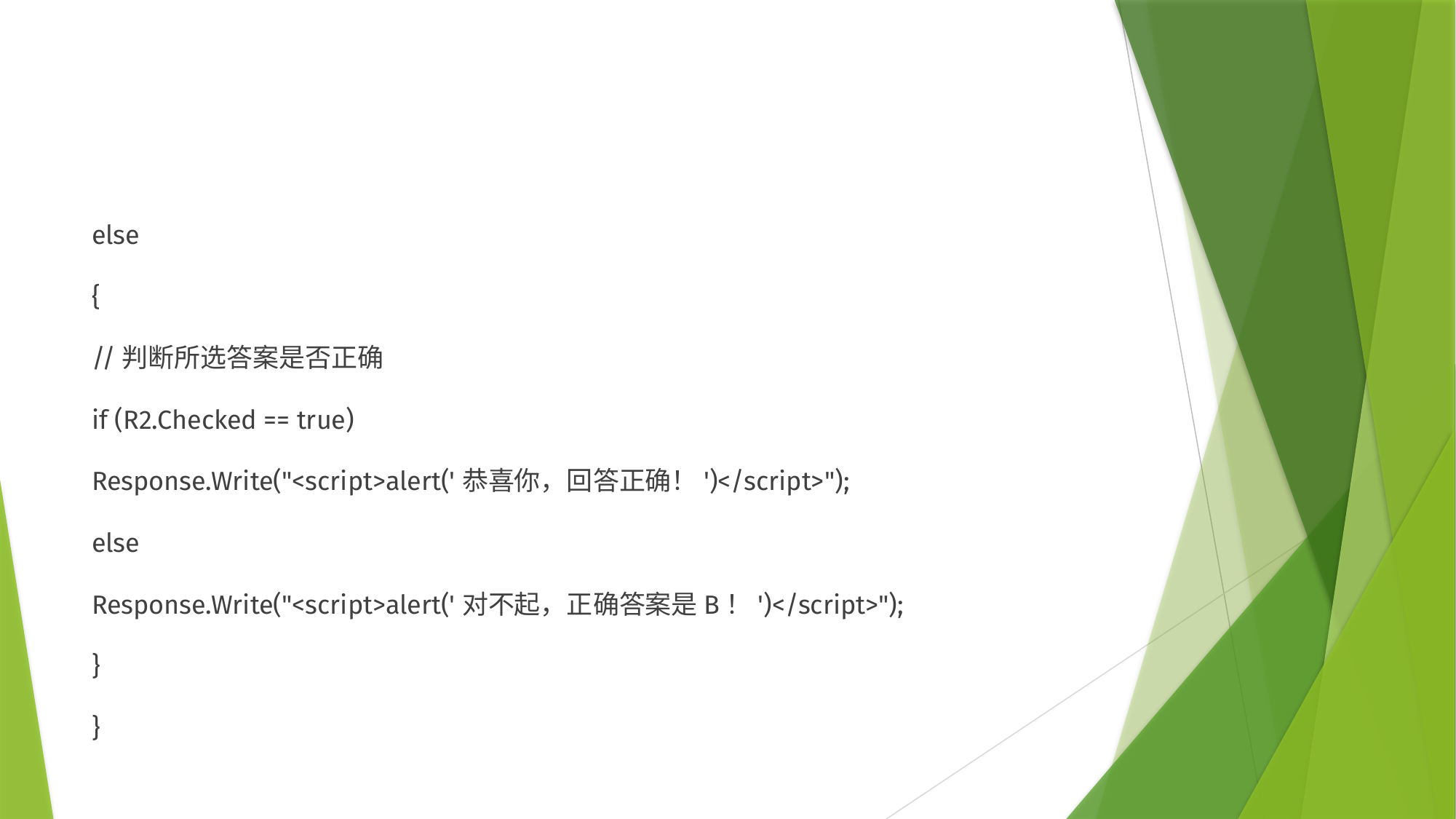

#
else
{
//判断所选答案是否正确
if (R2.Checked == true)
Response.Write("<script>alert('恭喜你，回答正确！')</script>");
else
Response.Write("<script>alert('对不起，正确答案是B！')</script>");
}
}